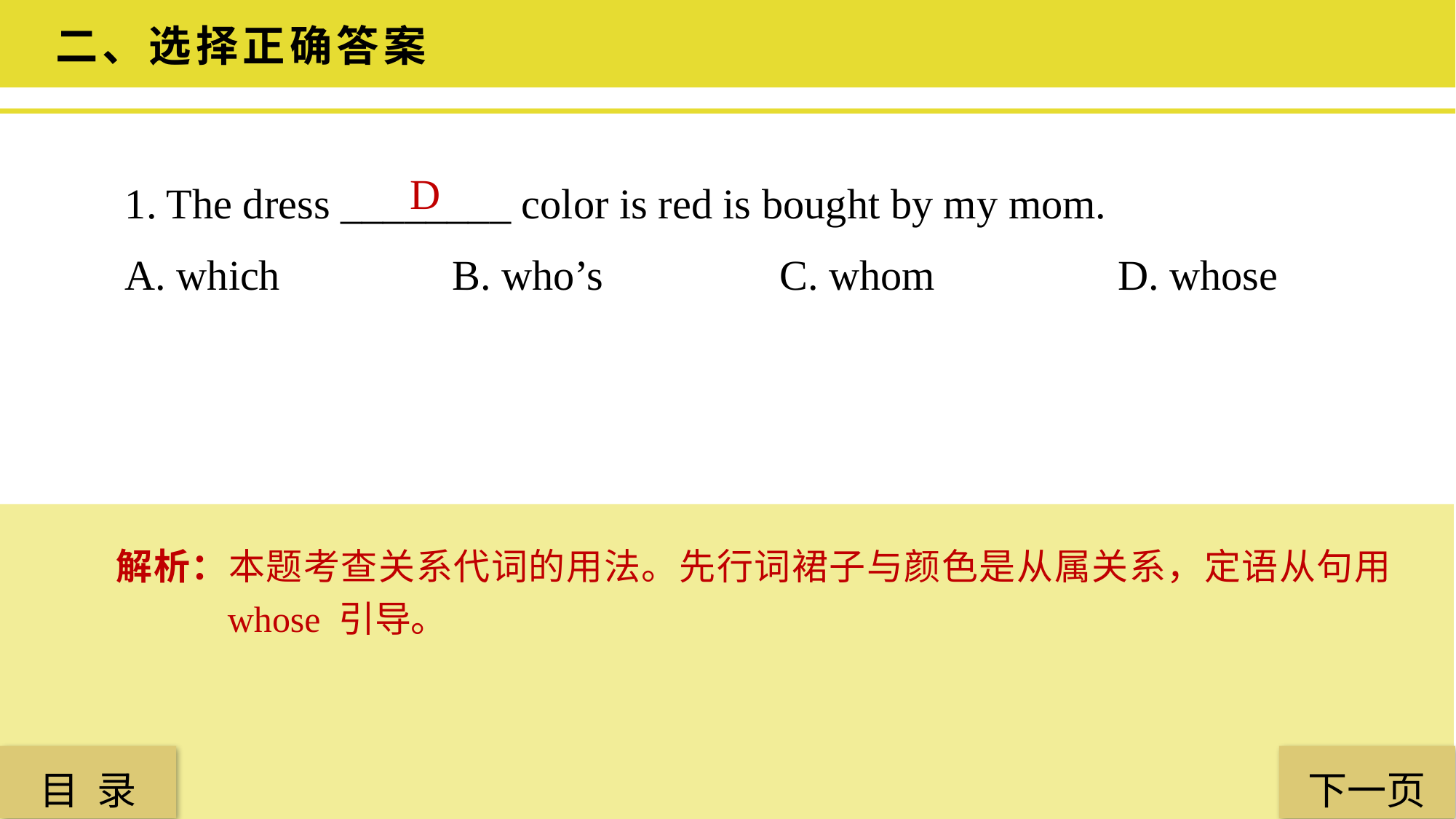

二、选择正确答案
1. The dress ________ color is red is bought by my mom.
A. which 		B. who’s 		C. whom		 D. whose
D
解析：本题考查关系代词的用法。先行词裙子与颜色是从属关系，定语从句用 whose 引导。